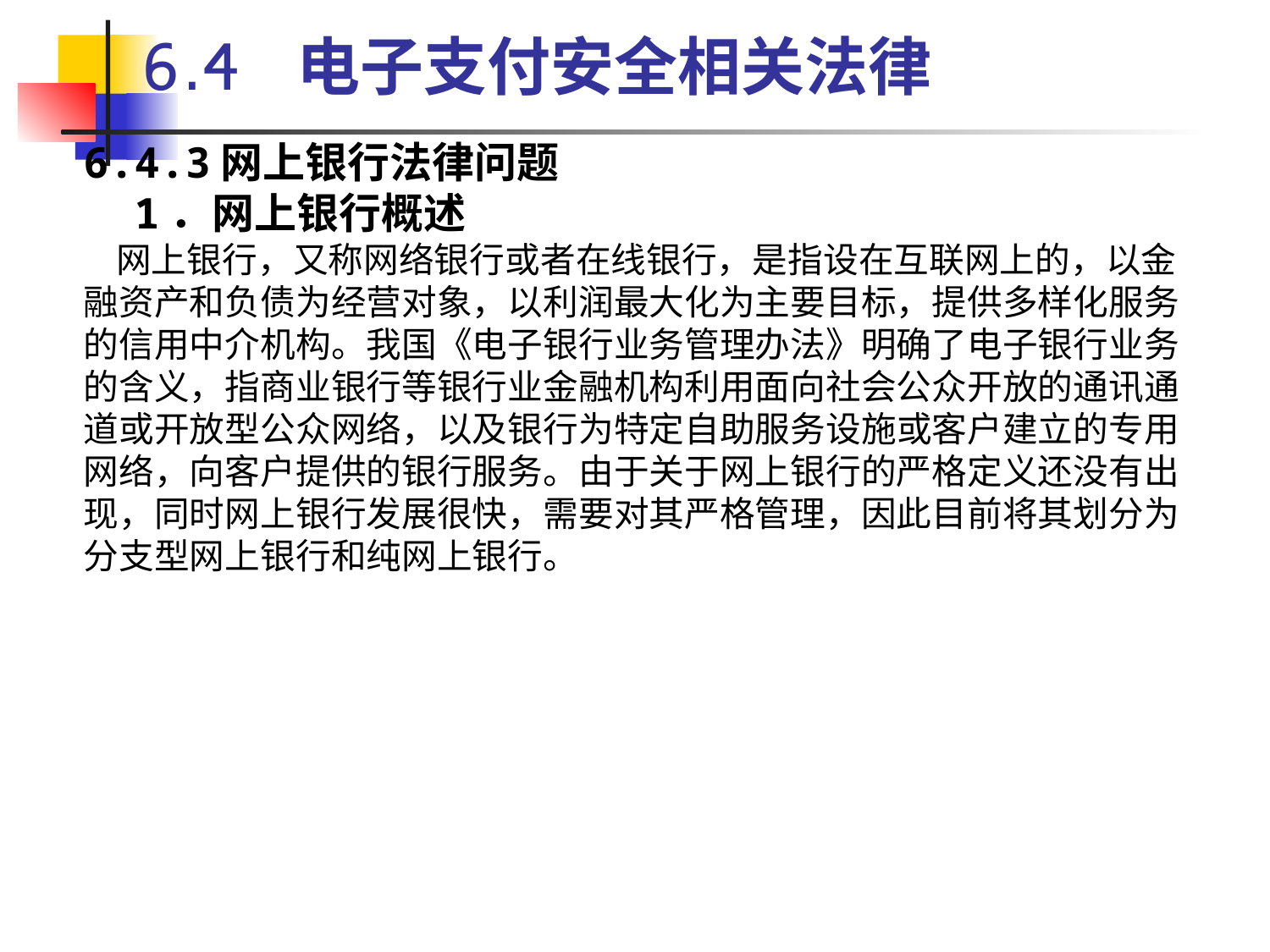

6.4  电子支付安全相关法律
6.4.3网上银行法律问题
  1．网上银行概述
   网上银行，又称网络银行或者在线银行，是指设在互联网上的，以金融资产和负债为经营对象，以利润最大化为主要目标，提供多样化服务的信用中介机构。我国《电子银行业务管理办法》明确了电子银行业务的含义，指商业银行等银行业金融机构利用面向社会公众开放的通讯通道或开放型公众网络，以及银行为特定自助服务设施或客户建立的专用网络，向客户提供的银行服务。由于关于网上银行的严格定义还没有出现，同时网上银行发展很快，需要对其严格管理，因此目前将其划分为分支型网上银行和纯网上银行。